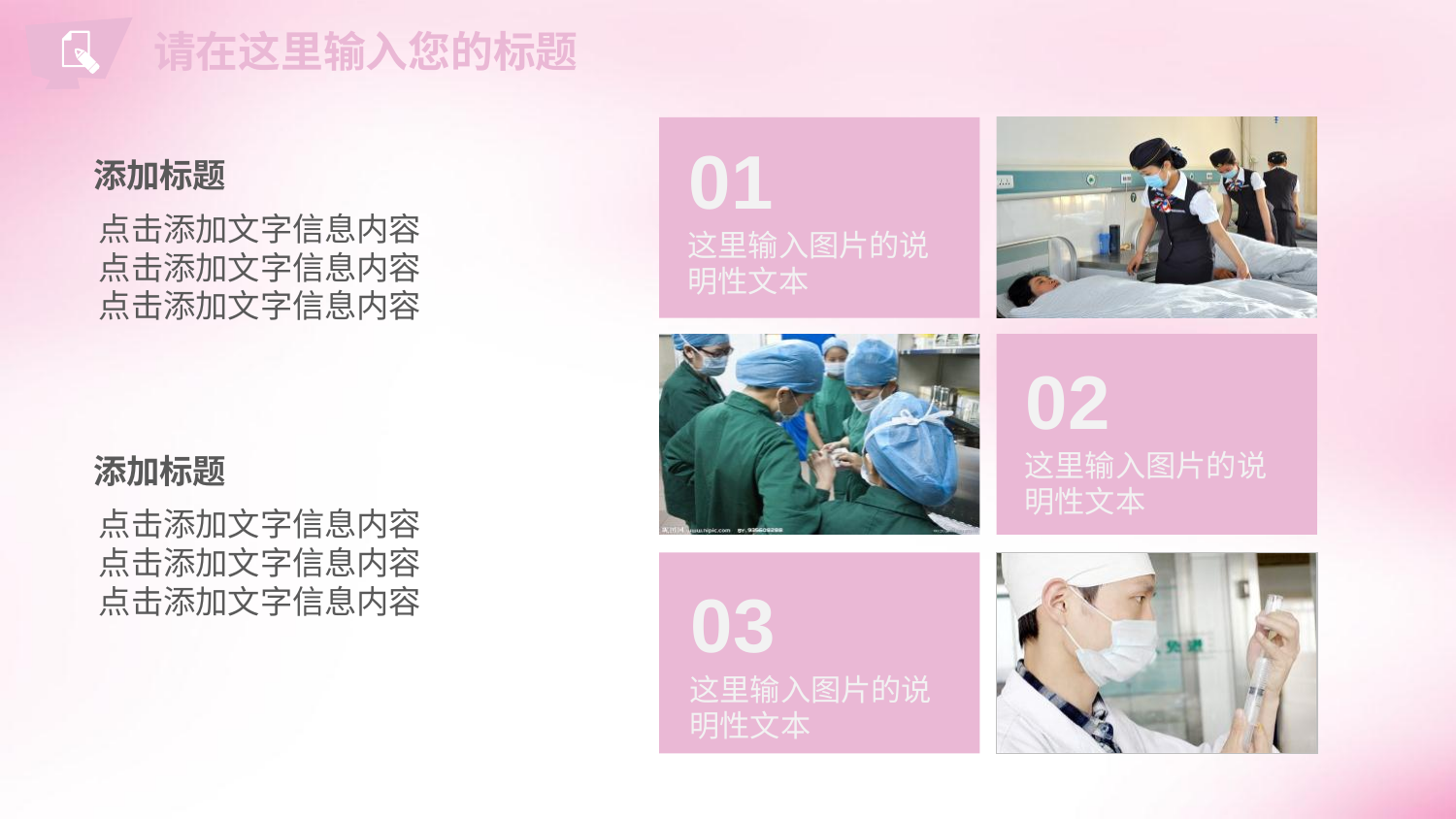

请在这里输入您的标题

01
添加标题
点击添加文字信息内容
点击添加文字信息内容
点击添加文字信息内容
这里输入图片的说明性文本

02
这里输入图片的说明性文本
添加标题
点击添加文字信息内容
点击添加文字信息内容
点击添加文字信息内容

03
这里输入图片的说明性文本